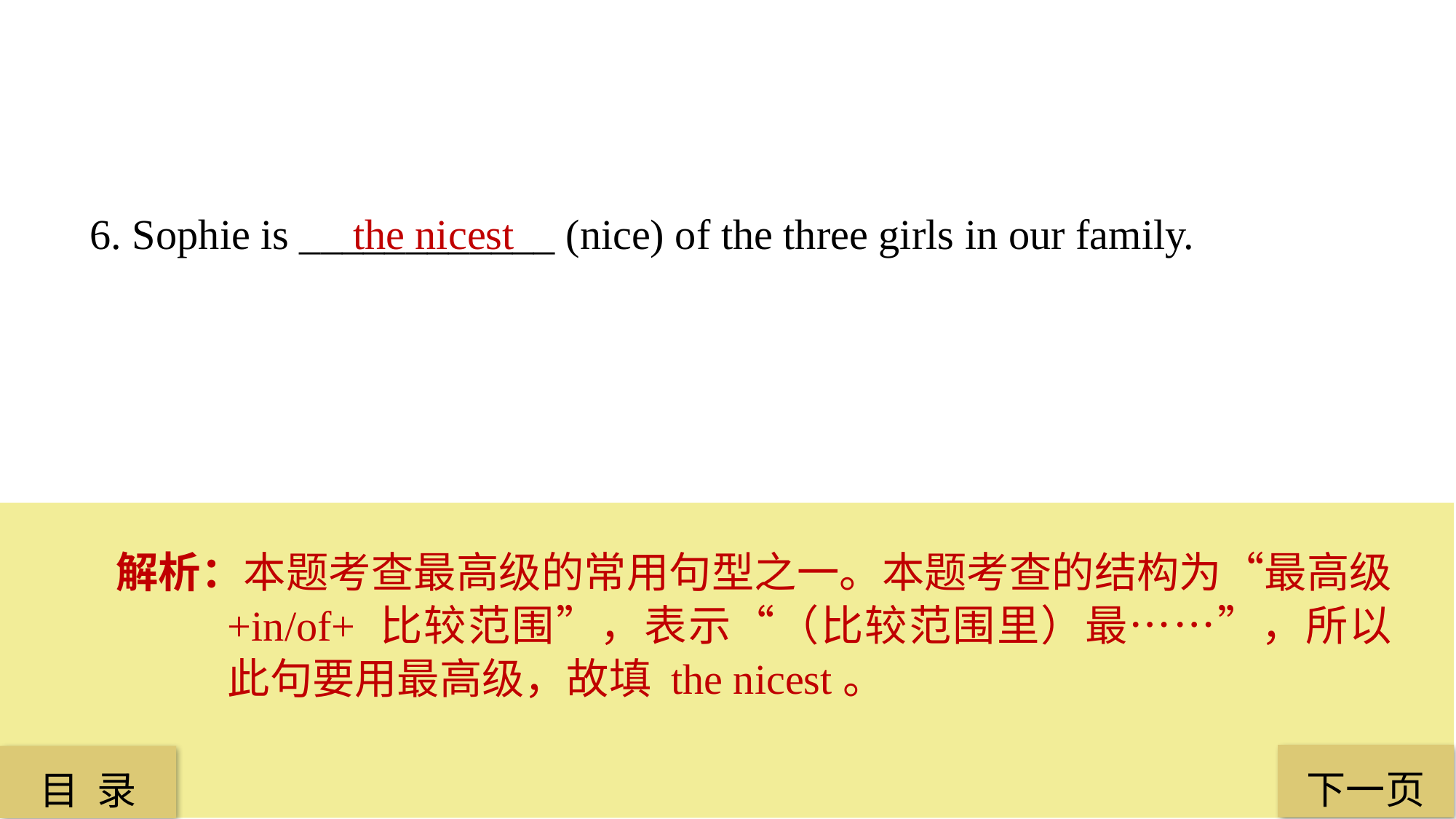

6. Sophie is ____________ (nice) of the three girls in our family.
 the nicest
解析：本题考查最高级的常用句型之一。本题考查的结构为“最高级 +in/of+ 比较范围”，表示“（比较范围里）最……”，所以此句要用最高级，故填 the nicest。